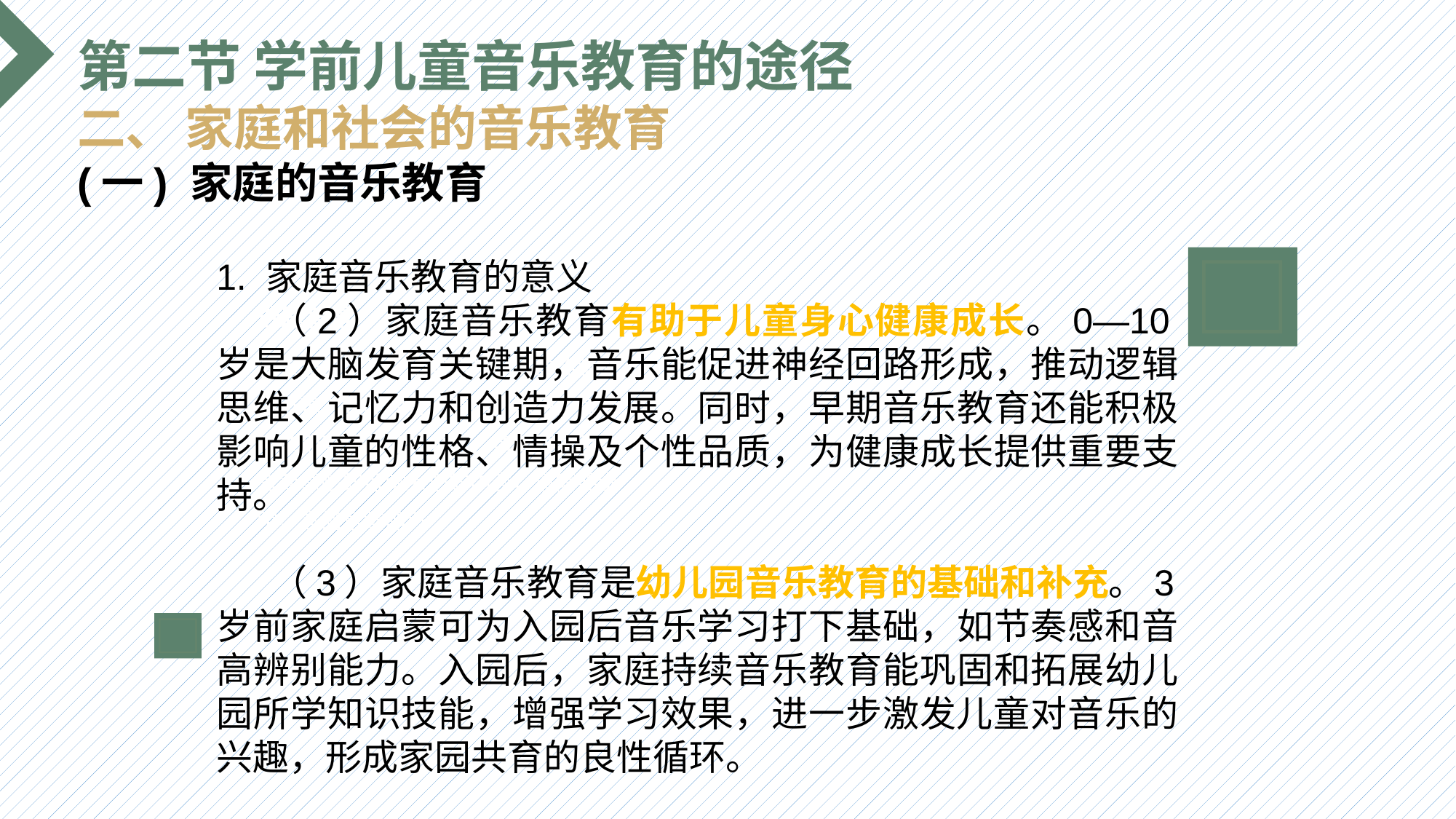

第二节 学前儿童音乐教育的途径
二、 家庭和社会的音乐教育
(一) 家庭的音乐教育

1. 家庭音乐教育的意义
（2）家庭音乐教育有助于儿童身心健康成长。0—10岁是大脑发育关键期，音乐能促进神经回路形成，推动逻辑思维、记忆力和创造力发展。同时，早期音乐教育还能积极影响儿童的性格、情操及个性品质，为健康成长提供重要支持。

（3）家庭音乐教育是幼儿园音乐教育的基础和补充。3岁前家庭启蒙可为入园后音乐学习打下基础，如节奏感和音高辨别能力。入园后，家庭持续音乐教育能巩固和拓展幼儿园所学知识技能，增强学习效果，进一步激发儿童对音乐的兴趣，形成家园共育的良性循环。

选题背景
输入您的内容，请简要说明，言简意赅即可输入您的内容，请简要说明，言简意赅即可输入您的内容，请简要说明，言简意赅即可输入您的内容，请简要说明，言简意赅即可